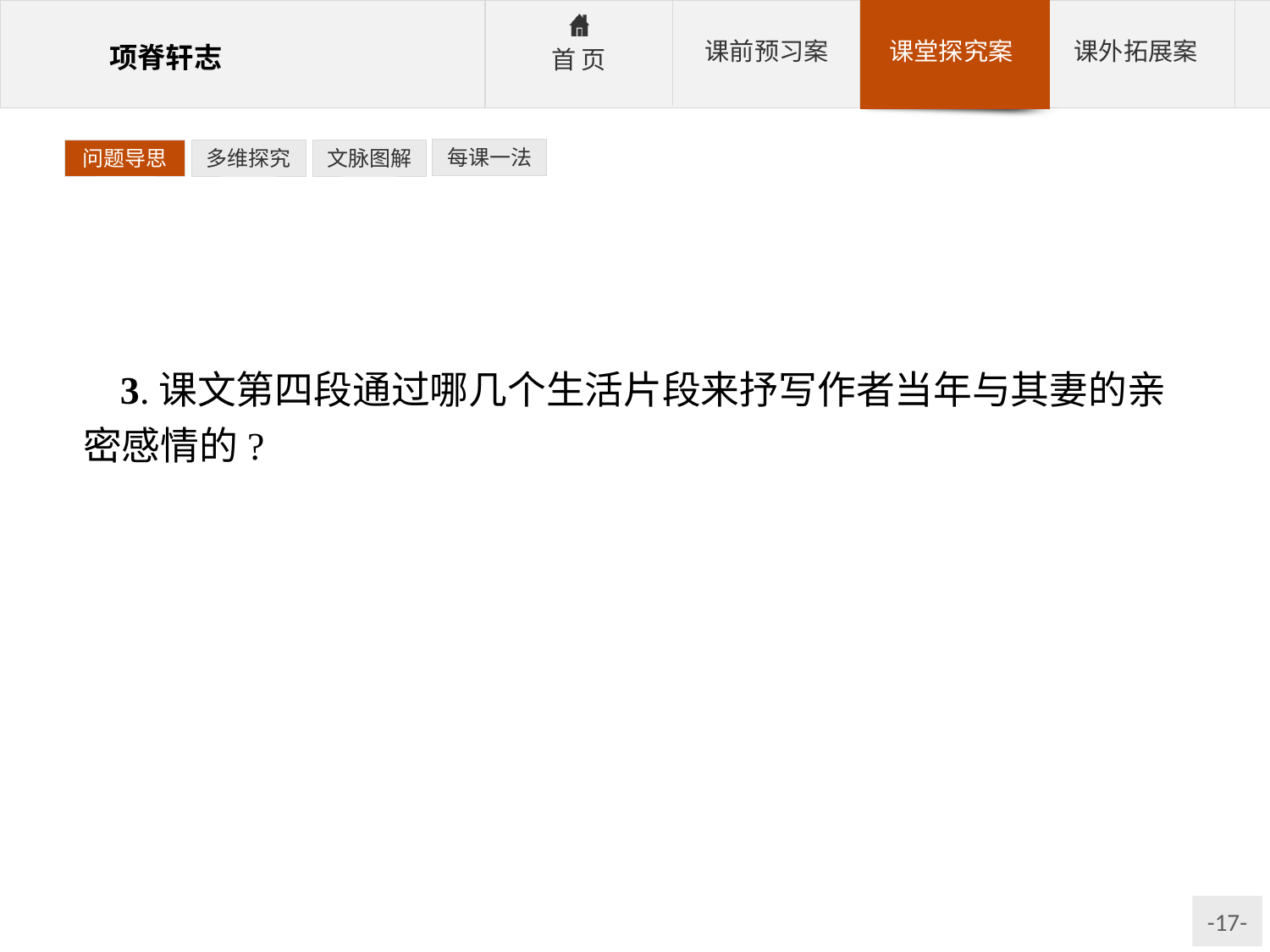

每课一法
问题导思
多维探究
文脉图解
3.课文第四段通过哪几个生活片段来抒写作者当年与其妻的亲密感情的?
参考答案:一是妻来归,问古事,学书,表现伉俪情深,融洽和乐。二是妻归宁,述诸小妹语,补充、深化了夫妻间生活的欢乐,表达对妻子那种真挚的感情和深切的怀念。